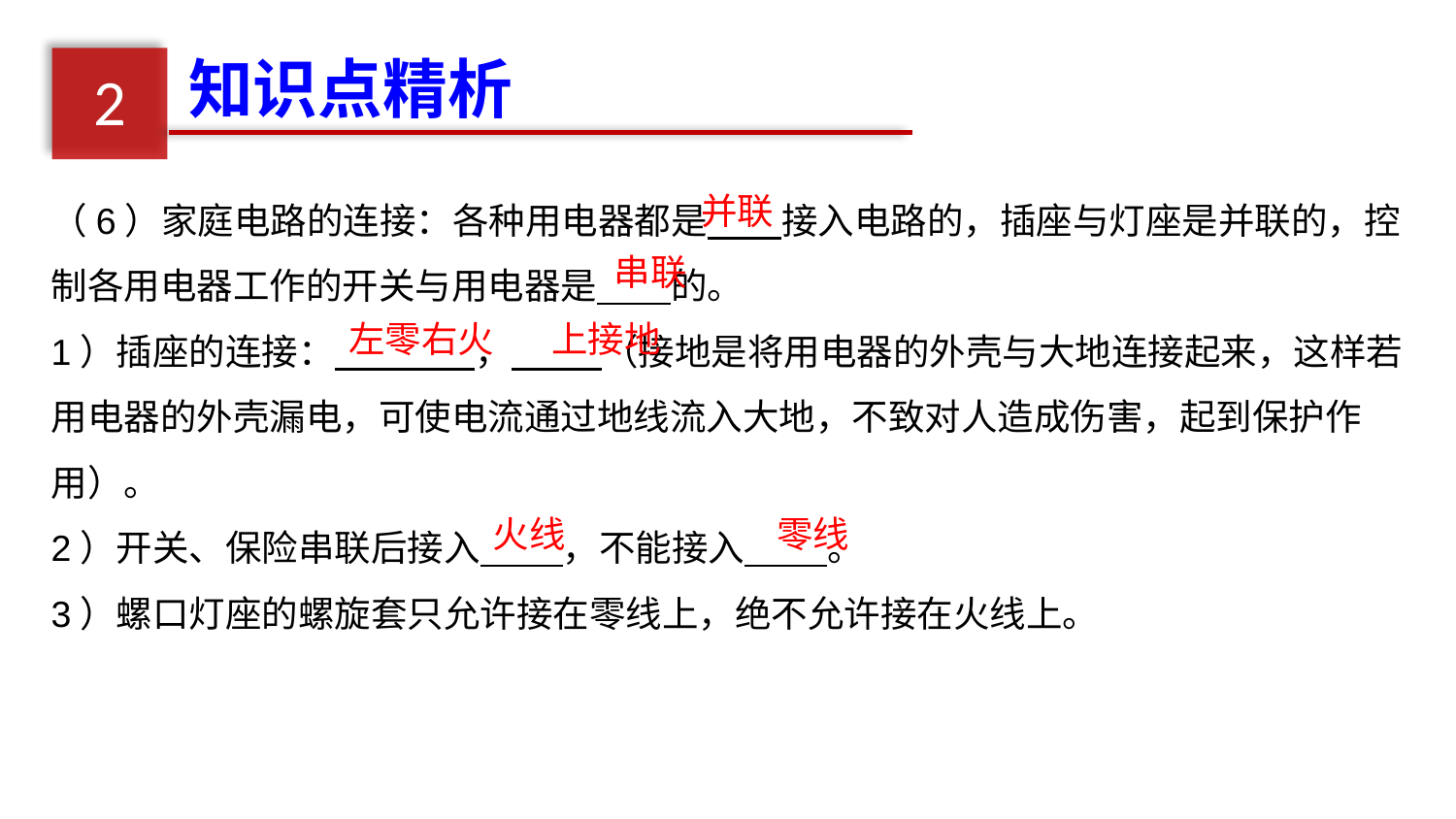

知识点精析

2
（6）家庭电路的连接：各种用电器都是         接入电路的，插座与灯座是并联的，控制各用电器工作的开关与用电器是         的。
1）插座的连接：                 ，           （接地是将用电器的外壳与大地连接起来，这样若用电器的外壳漏电，可使电流通过地线流入大地，不致对人造成伤害，起到保护作用）。
2）开关、保险串联后接入          ，不能接入          。
3）螺口灯座的螺旋套只允许接在零线上，绝不允许接在火线上。
并联
串联
左零右火
上接地
火线
零线